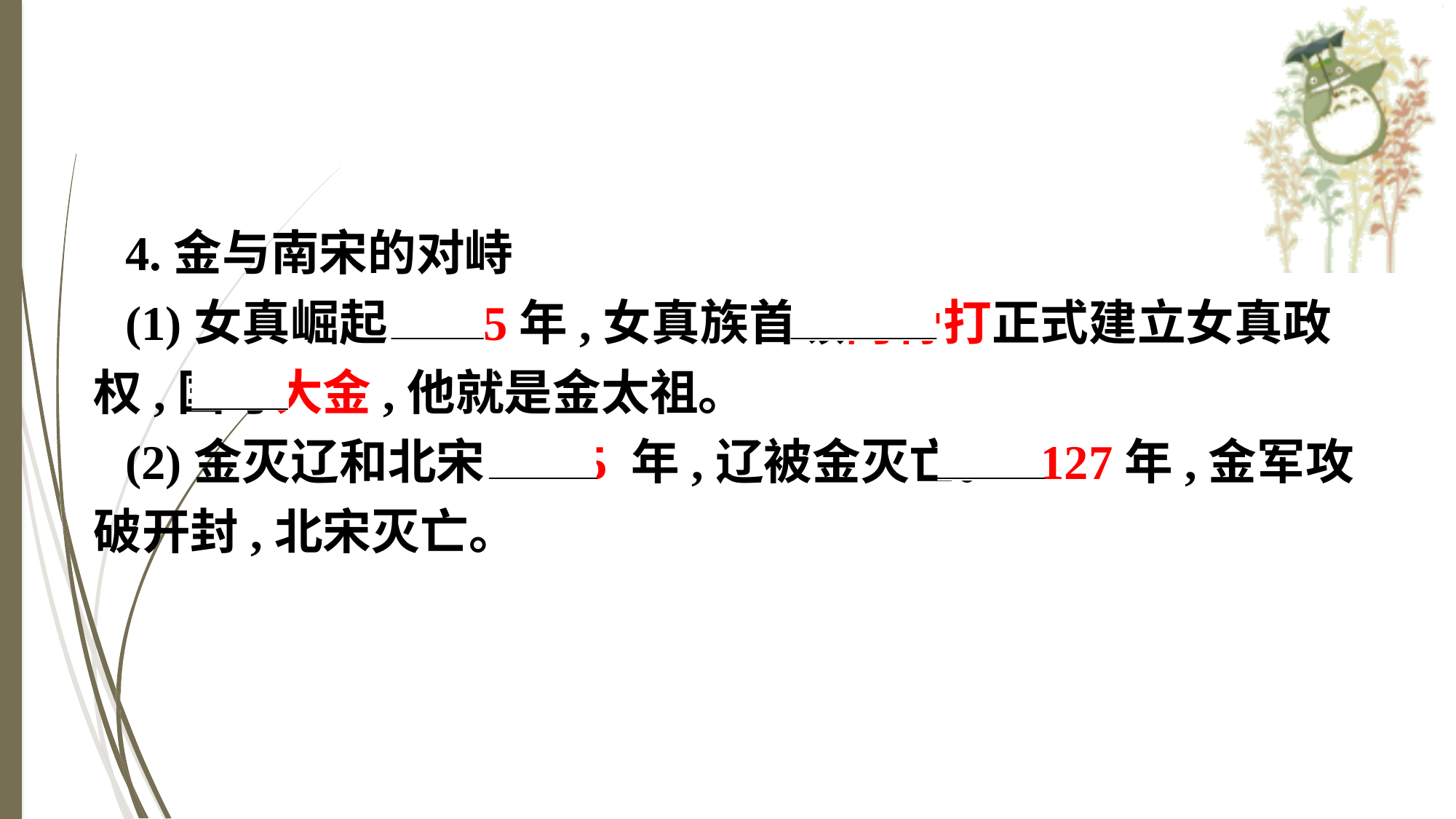

4.金与南宋的对峙
(1)女真崛起:1115年,女真族首领阿骨打正式建立女真政权,国号大金,他就是金太祖。
(2)金灭辽和北宋:1125 年,辽被金灭亡。1127年,金军攻破开封,北宋灭亡。